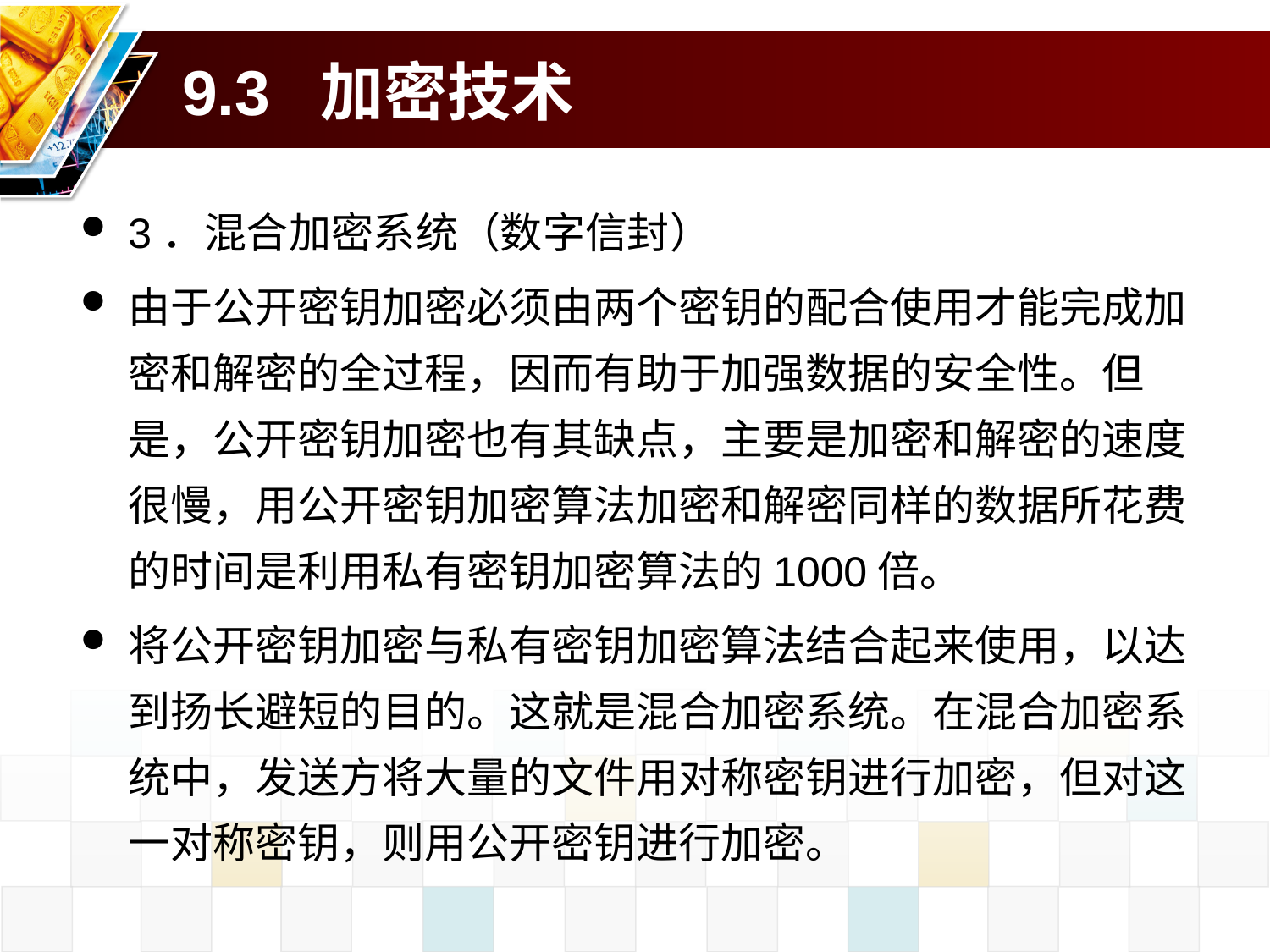

# 9.3  加密技术
3．混合加密系统（数字信封）
由于公开密钥加密必须由两个密钥的配合使用才能完成加密和解密的全过程，因而有助于加强数据的安全性。但是，公开密钥加密也有其缺点，主要是加密和解密的速度很慢，用公开密钥加密算法加密和解密同样的数据所花费的时间是利用私有密钥加密算法的1000倍。
将公开密钥加密与私有密钥加密算法结合起来使用，以达到扬长避短的目的。这就是混合加密系统。在混合加密系统中，发送方将大量的文件用对称密钥进行加密，但对这一对称密钥，则用公开密钥进行加密。